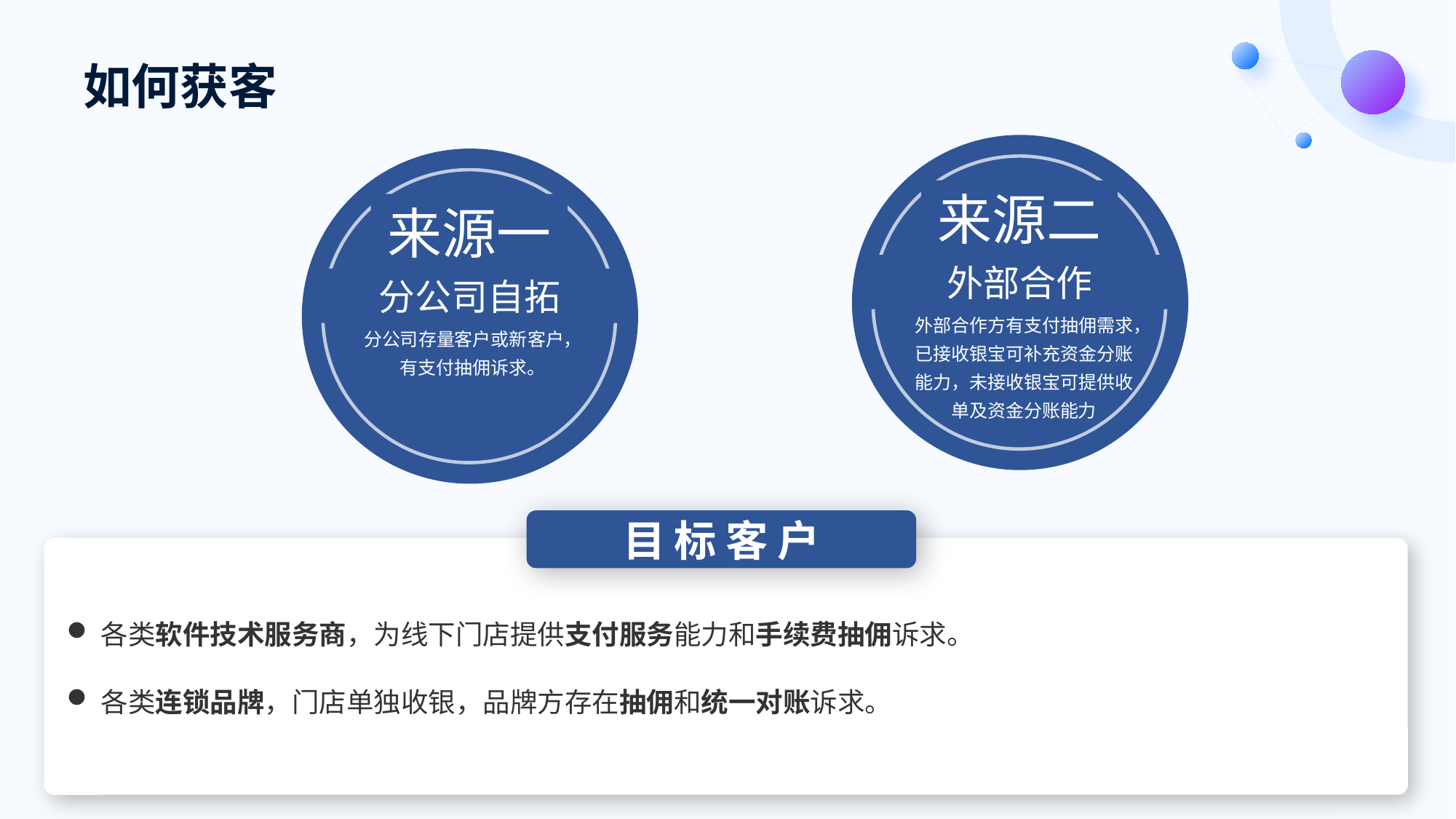

如何获客

来源二
外部合作
外部合作方有支付抽佣需求，已接收银宝可补充资金分账能力，未接收银宝可提供收单及资金分账能力
来源一
分公司自拓
分公司存量客户或新客户，有支付抽佣诉求。
目标客户

各类软件技术服务商，为线下门店提供支付服务能力和手续费抽佣诉求。
各类连锁品牌，门店单独收银，品牌方存在抽佣和统一对账诉求。